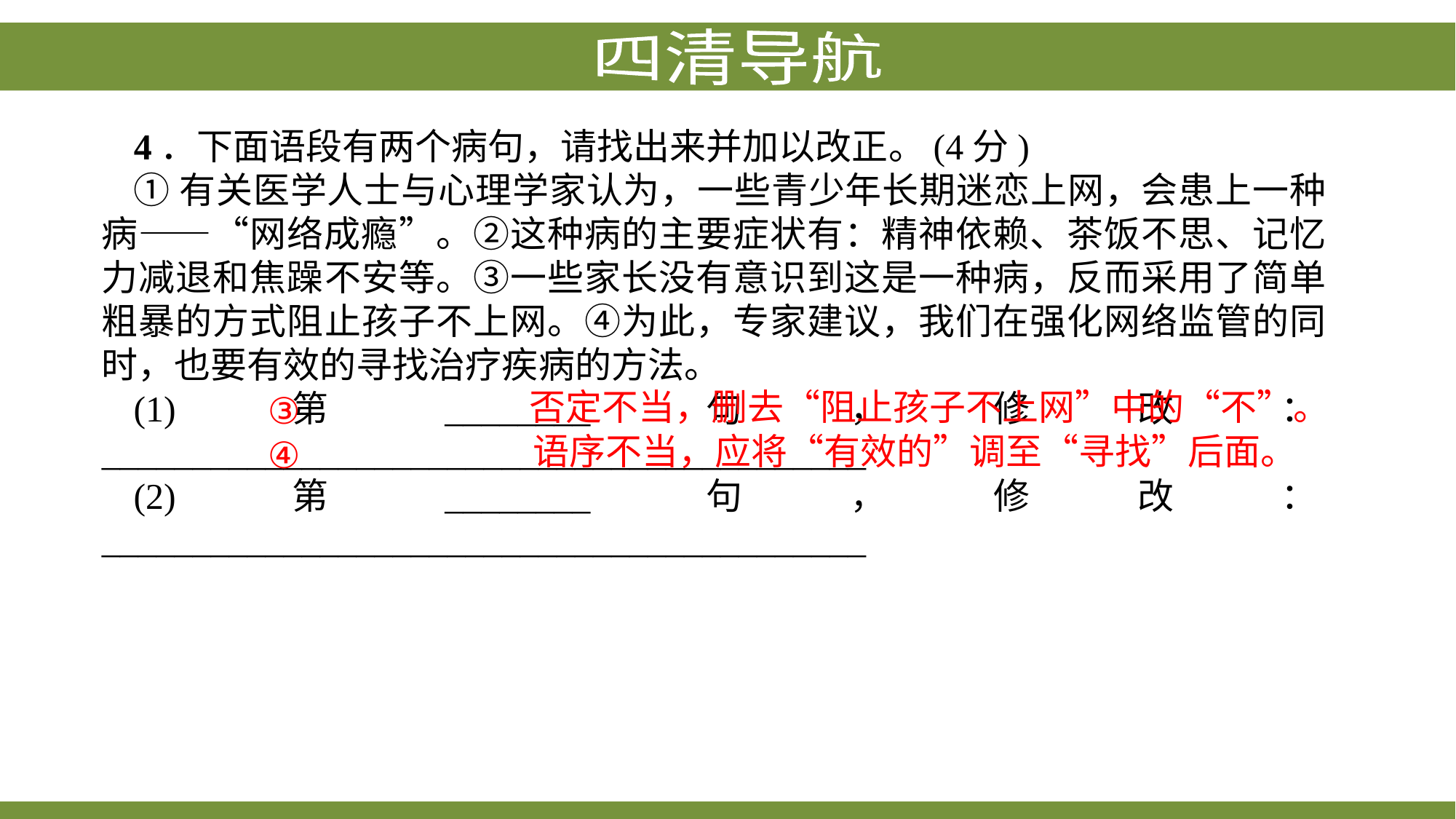

4．下面语段有两个病句，请找出来并加以改正。(4分)
①有关医学人士与心理学家认为，一些青少年长期迷恋上网，会患上一种病——“网络成瘾”。②这种病的主要症状有：精神依赖、茶饭不思、记忆力减退和焦躁不安等。③一些家长没有意识到这是一种病，反而采用了简单粗暴的方式阻止孩子不上网。④为此，专家建议，我们在强化网络监管的同时，也要有效的寻找治疗疾病的方法。
(1)第________句，修改：__________________________________________
(2)第________句，修改：__________________________________________
否定不当，删去“阻止孩子不上网”中的“不”。
③
语序不当，应将“有效的”调至“寻找”后面。
④